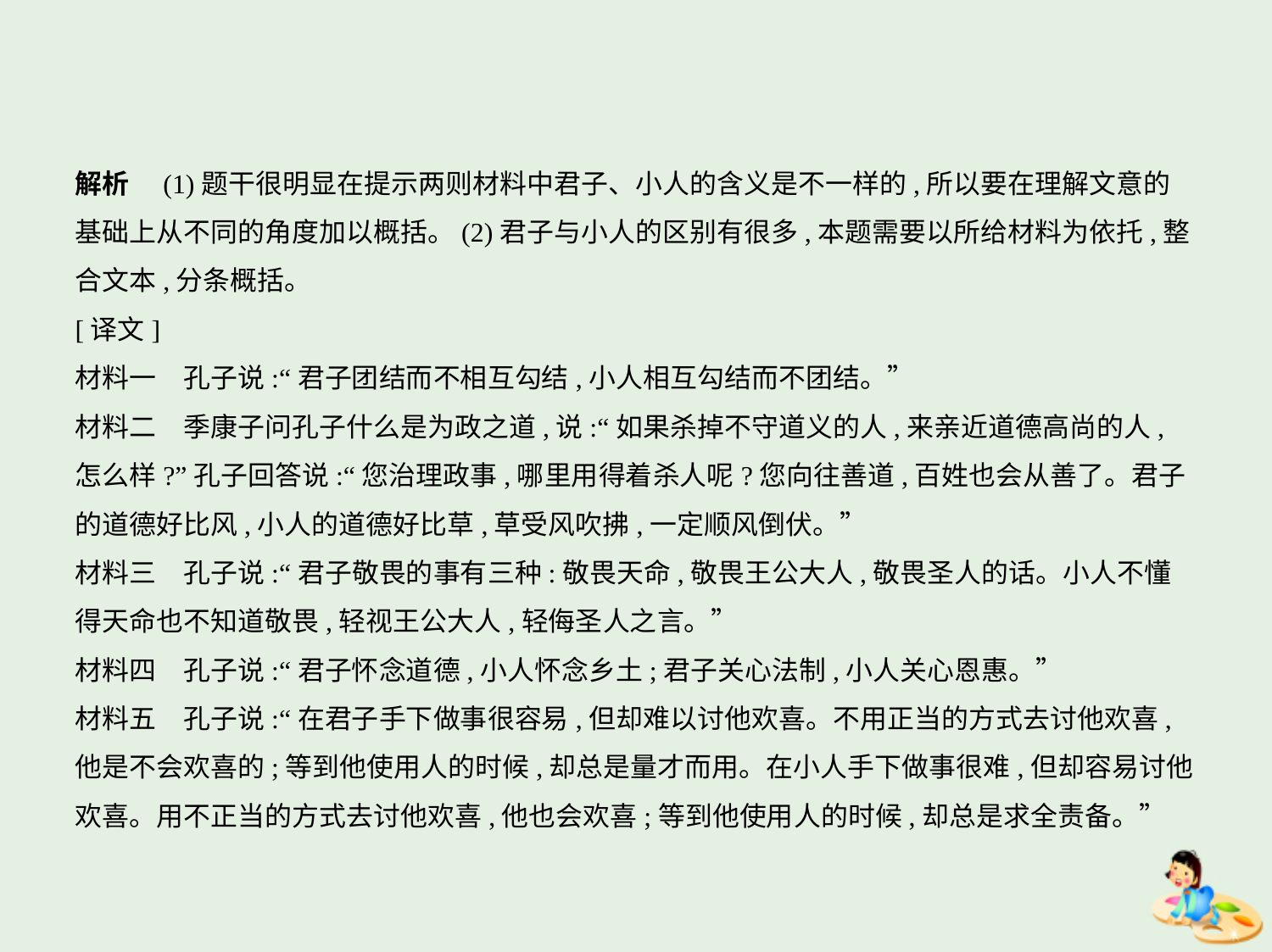

解析　(1)题干很明显在提示两则材料中君子、小人的含义是不一样的,所以要在理解文意的
基础上从不同的角度加以概括。(2)君子与小人的区别有很多,本题需要以所给材料为依托,整
合文本,分条概括。
[译文]
材料一　孔子说:“君子团结而不相互勾结,小人相互勾结而不团结。”
材料二　季康子问孔子什么是为政之道,说:“如果杀掉不守道义的人,来亲近道德高尚的人,
怎么样?”孔子回答说:“您治理政事,哪里用得着杀人呢?您向往善道,百姓也会从善了。君子
的道德好比风,小人的道德好比草,草受风吹拂,一定顺风倒伏。”
材料三　孔子说:“君子敬畏的事有三种:敬畏天命,敬畏王公大人,敬畏圣人的话。小人不懂
得天命也不知道敬畏,轻视王公大人,轻侮圣人之言。”
材料四　孔子说:“君子怀念道德,小人怀念乡土;君子关心法制,小人关心恩惠。”
材料五　孔子说:“在君子手下做事很容易,但却难以讨他欢喜。不用正当的方式去讨他欢喜,
他是不会欢喜的;等到他使用人的时候,却总是量才而用。在小人手下做事很难,但却容易讨他
欢喜。用不正当的方式去讨他欢喜,他也会欢喜;等到他使用人的时候,却总是求全责备。”